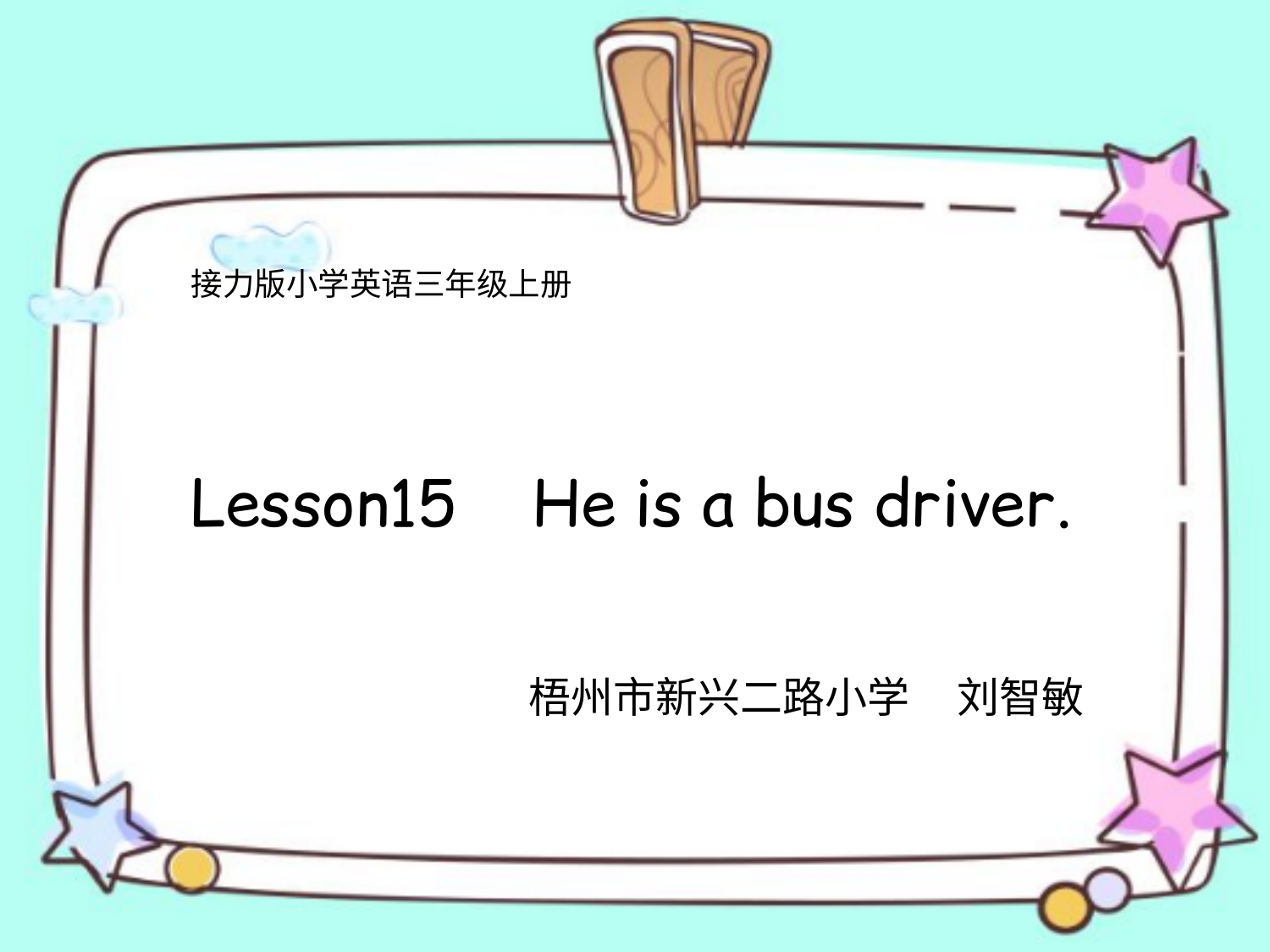

接力版小学英语三年级上册
Lesson15    He is a bus driver.
梧州市新兴二路小学     刘智敏